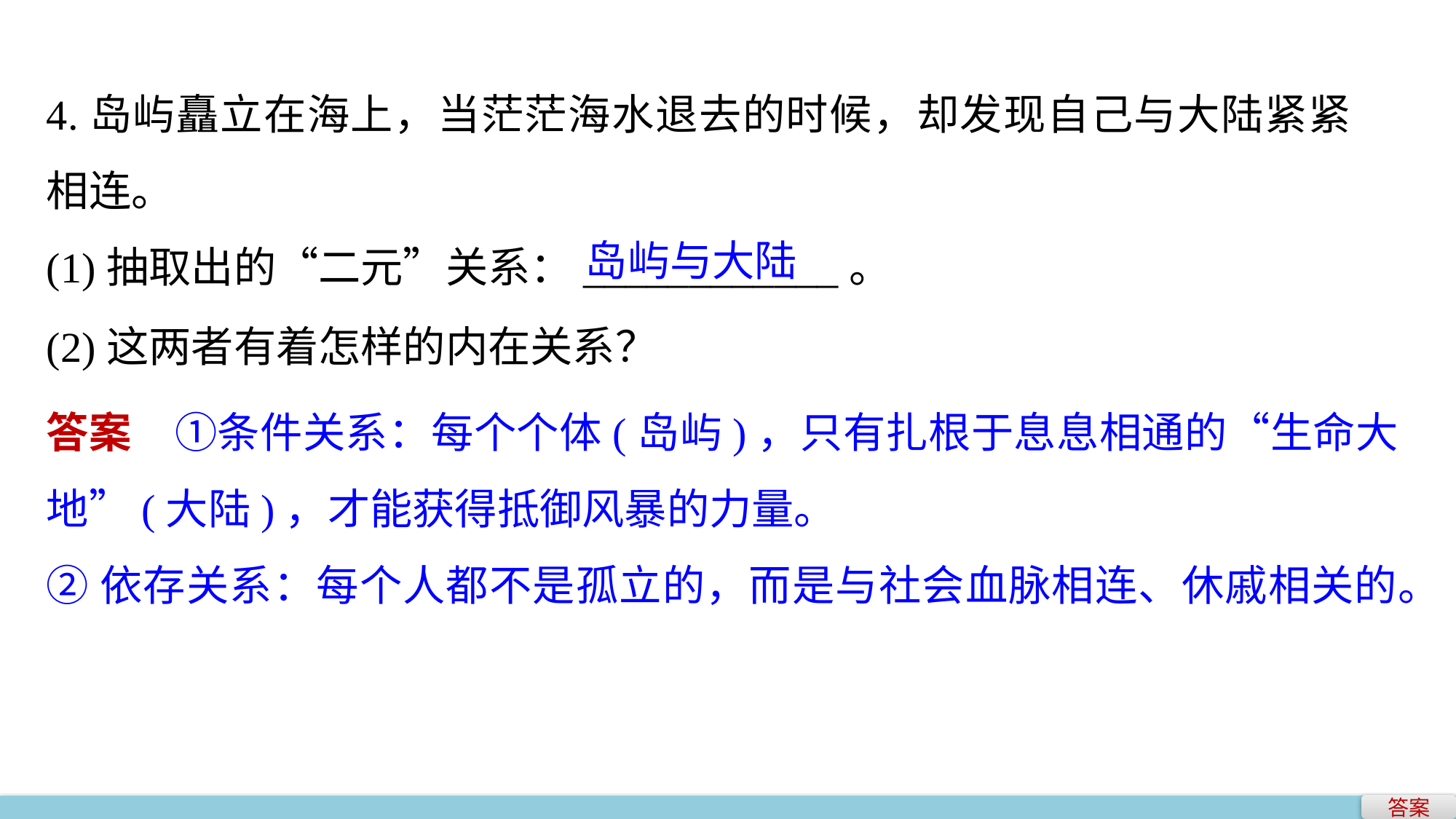

4.岛屿矗立在海上，当茫茫海水退去的时候，却发现自己与大陆紧紧相连。
(1)抽取出的“二元”关系：____________。
岛屿与大陆
(2)这两者有着怎样的内在关系？
答案　①条件关系：每个个体(岛屿)，只有扎根于息息相通的“生命大地”(大陆)，才能获得抵御风暴的力量。
②依存关系：每个人都不是孤立的，而是与社会血脉相连、休戚相关的。
答案